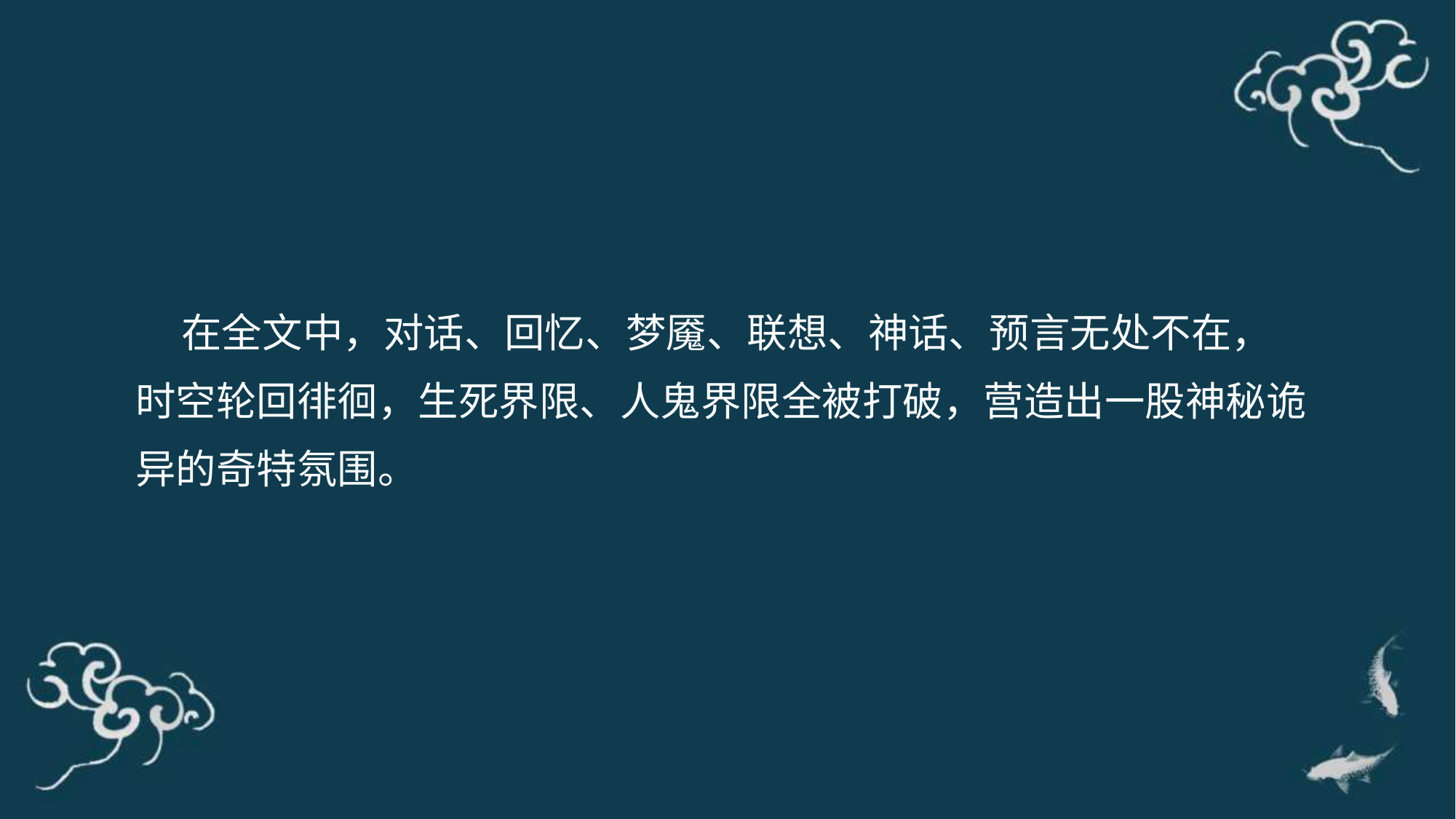

在全文中，对话、回忆、梦魇、联想、神话、预言无处不在，时空轮回徘徊，生死界限、人鬼界限全被打破，营造出一股神秘诡异的奇特氛围。